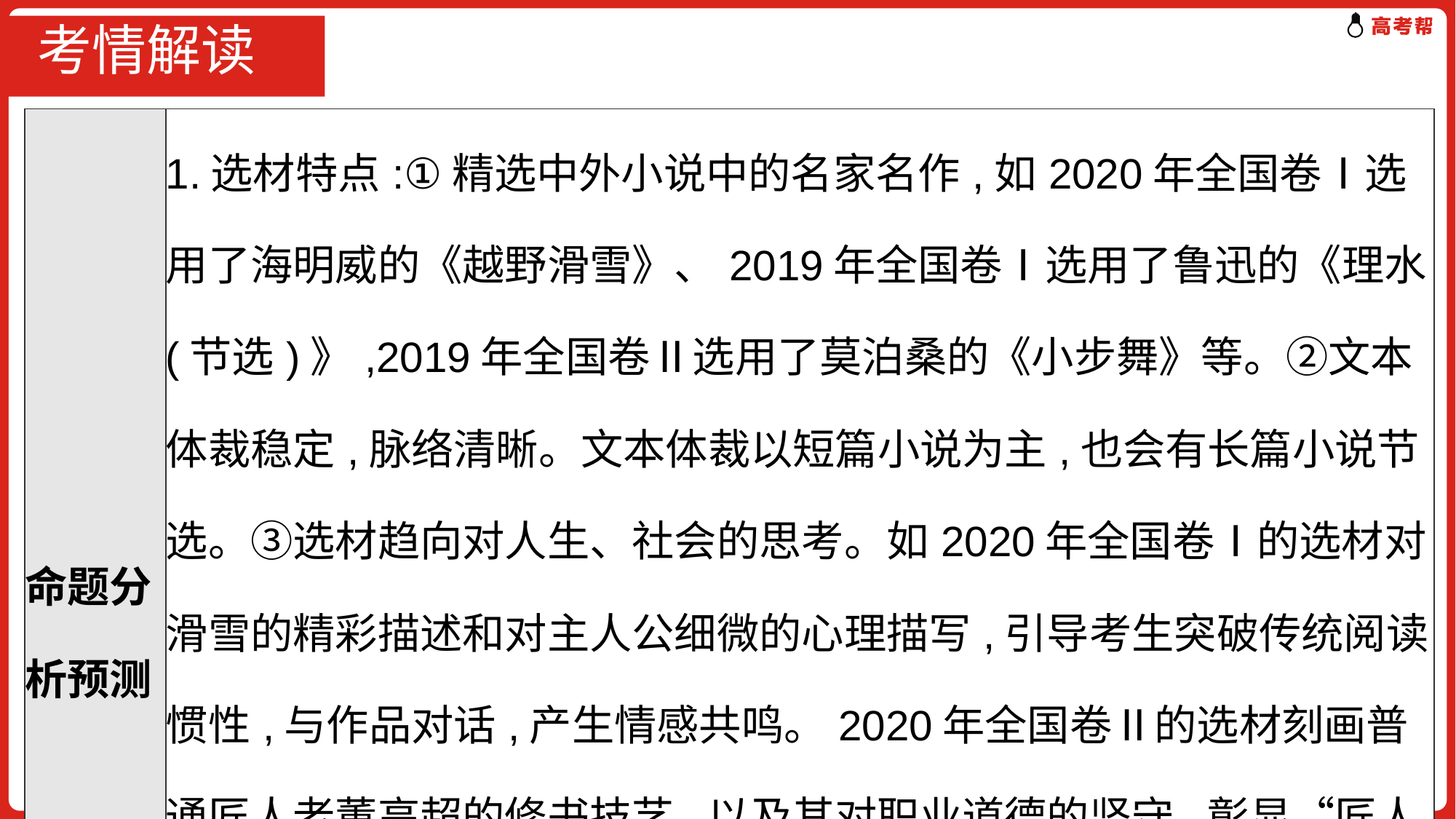

# 考情解读
| 命题分析预测 | 1.选材特点:①精选中外小说中的名家名作,如2020年全国卷Ⅰ选用了海明威的《越野滑雪》、2019年全国卷Ⅰ选用了鲁迅的《理水(节选)》,2019年全国卷Ⅱ选用了莫泊桑的《小步舞》等。②文本体裁稳定,脉络清晰。文本体裁以短篇小说为主,也会有长篇小说节选。③选材趋向对人生、社会的思考。如2020年全国卷Ⅰ的选材对滑雪的精彩描述和对主人公细微的心理描写,引导考生突破传统阅读惯性,与作品对话,产生情感共鸣。2020年全国卷Ⅱ的选材刻画普通匠人老董高超的修书技艺,以及其对职业道德的坚守,彰显“匠人精神”。 2.考查内容:①题目围绕小说“三要素”(人物、情节、环境)和主题设 |
| --- | --- |